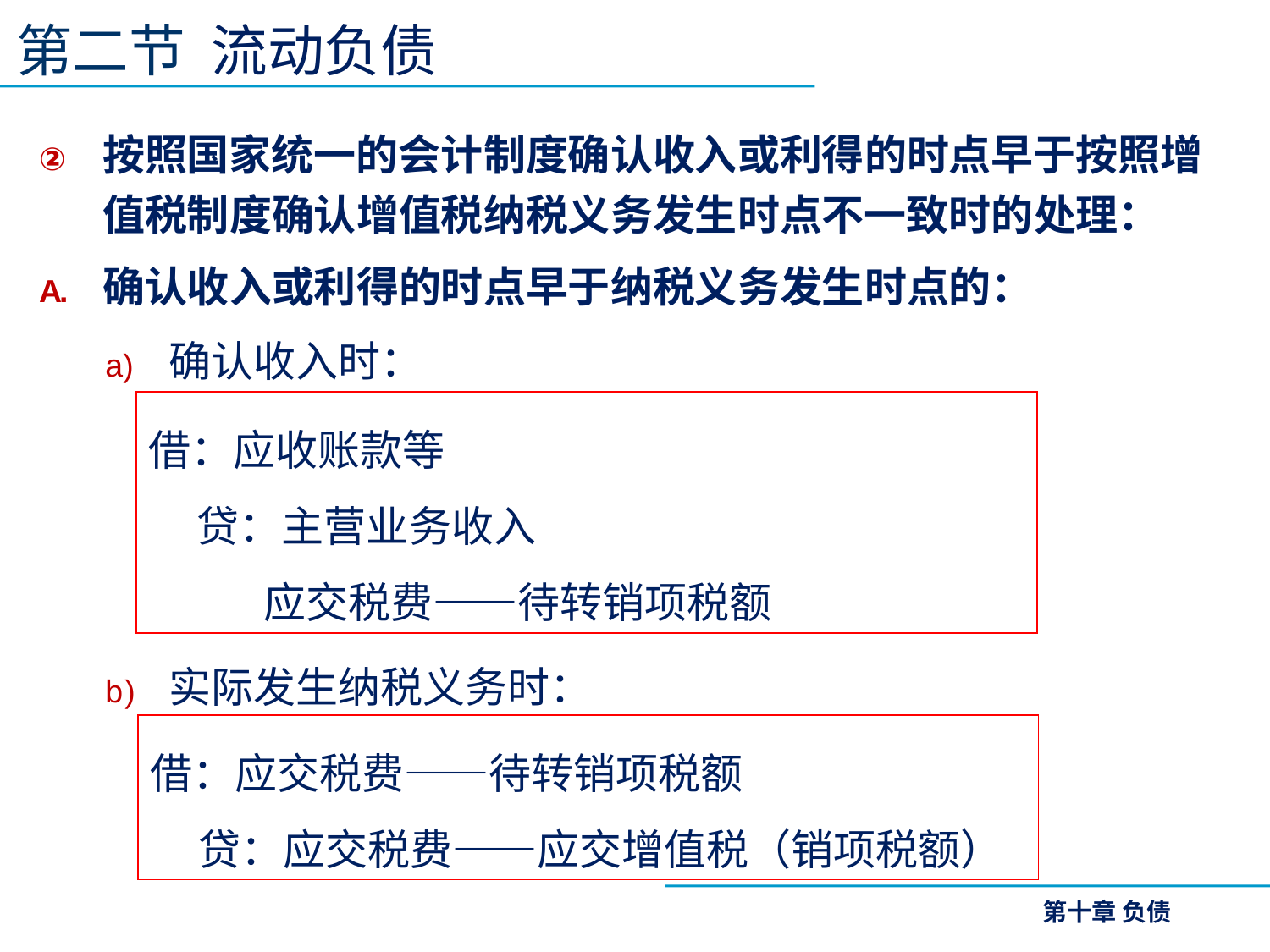

第二节  流动负债
按照国家统一的会计制度确认收入或利得的时点早于按照增值税制度确认增值税纳税义务发生时点不一致时的处理：
确认收入或利得的时点早于纳税义务发生时点的：

确认收入时：

实际发生纳税义务时：
借：应收账款等
    贷：主营业务收入
           应交税费——待转销项税额
借：应交税费——待转销项税额
    贷：应交税费——应交增值税（销项税额）